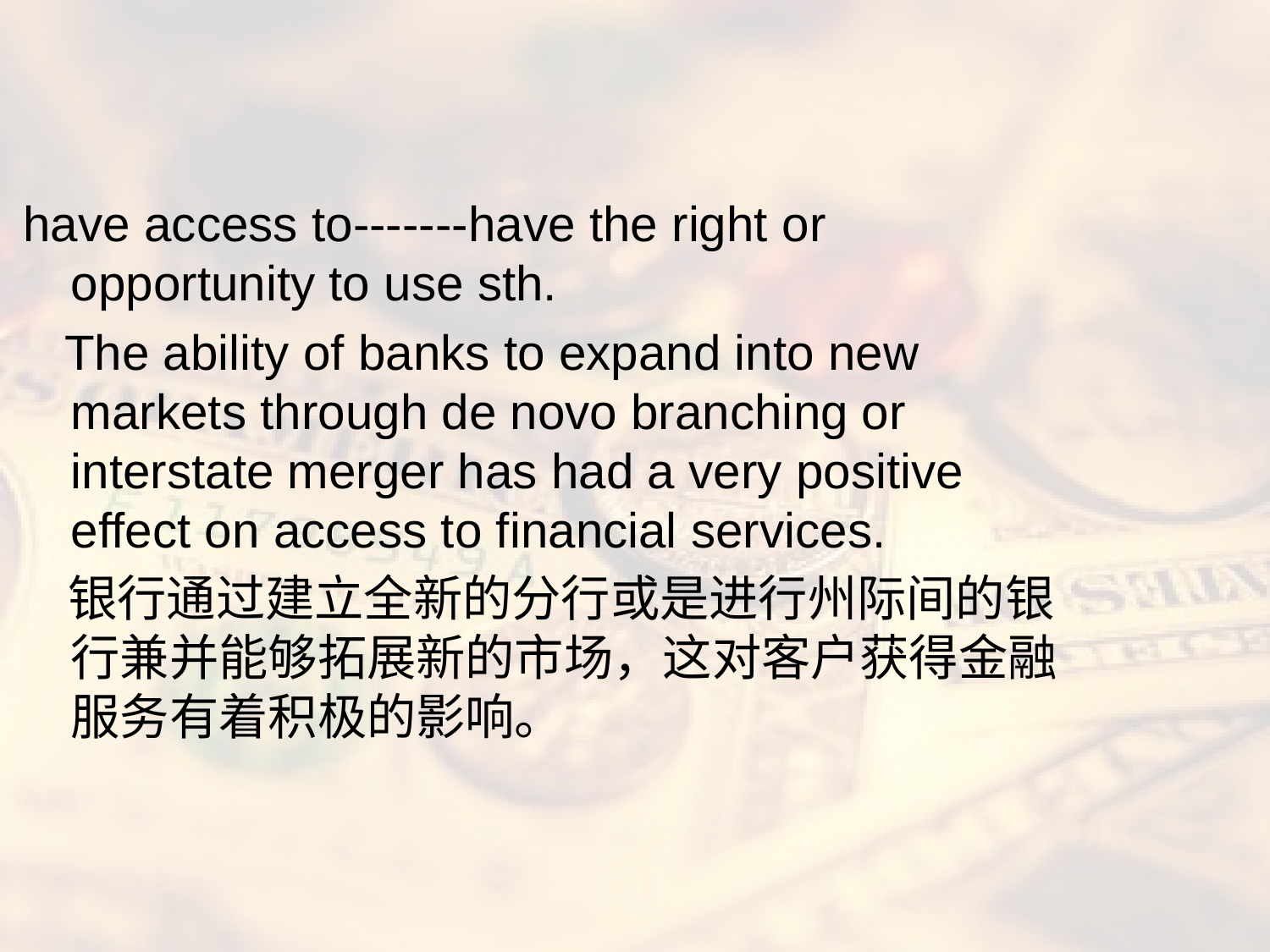

#
have access to-------have the right or opportunity to use sth.
   The ability of banks to expand into new markets through de novo branching or interstate merger has had a very positive effect on access to financial services.
   银行通过建立全新的分行或是进行州际间的银行兼并能够拓展新的市场，这对客户获得金融服务有着积极的影响。